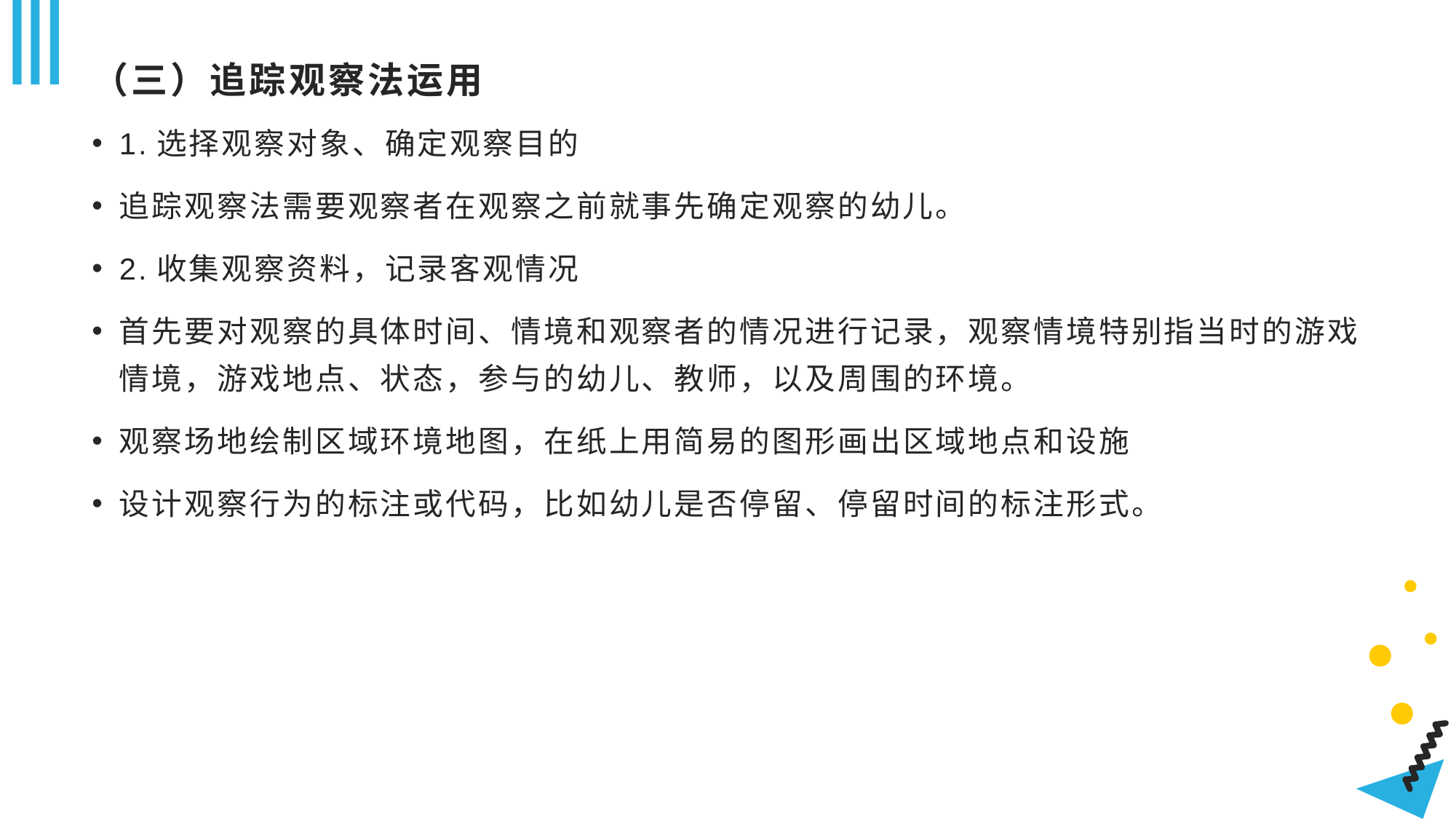

# （三）追踪观察法运用
1.选择观察对象、确定观察目的
追踪观察法需要观察者在观察之前就事先确定观察的幼儿。
2.收集观察资料，记录客观情况
首先要对观察的具体时间、情境和观察者的情况进行记录，观察情境特别指当时的游戏情境，游戏地点、状态，参与的幼儿、教师，以及周围的环境。
观察场地绘制区域环境地图，在纸上用简易的图形画出区域地点和设施
设计观察行为的标注或代码，比如幼儿是否停留、停留时间的标注形式。